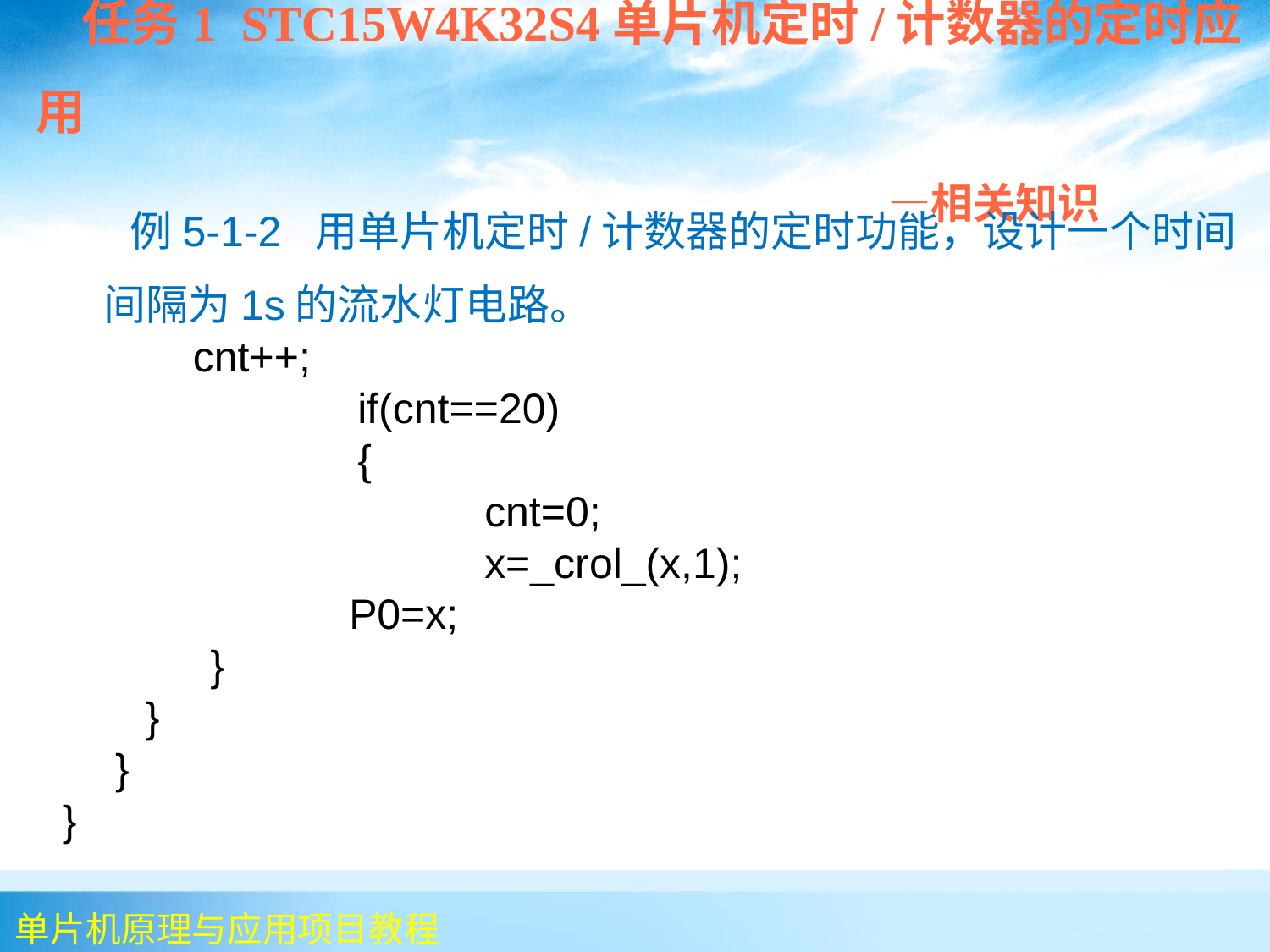

任务1  STC15W4K32S4单片机定时/计数器的定时应用
                                                                            —相关知识
      例5-1-2  用单片机定时/计数器的定时功能，设计一个时间间隔为1s的流水灯电路。
           cnt++;
			if(cnt==20)
			{
				cnt=0;
				x=_crol_(x,1);
		          P0=x;
	         }
       }
	 }
}